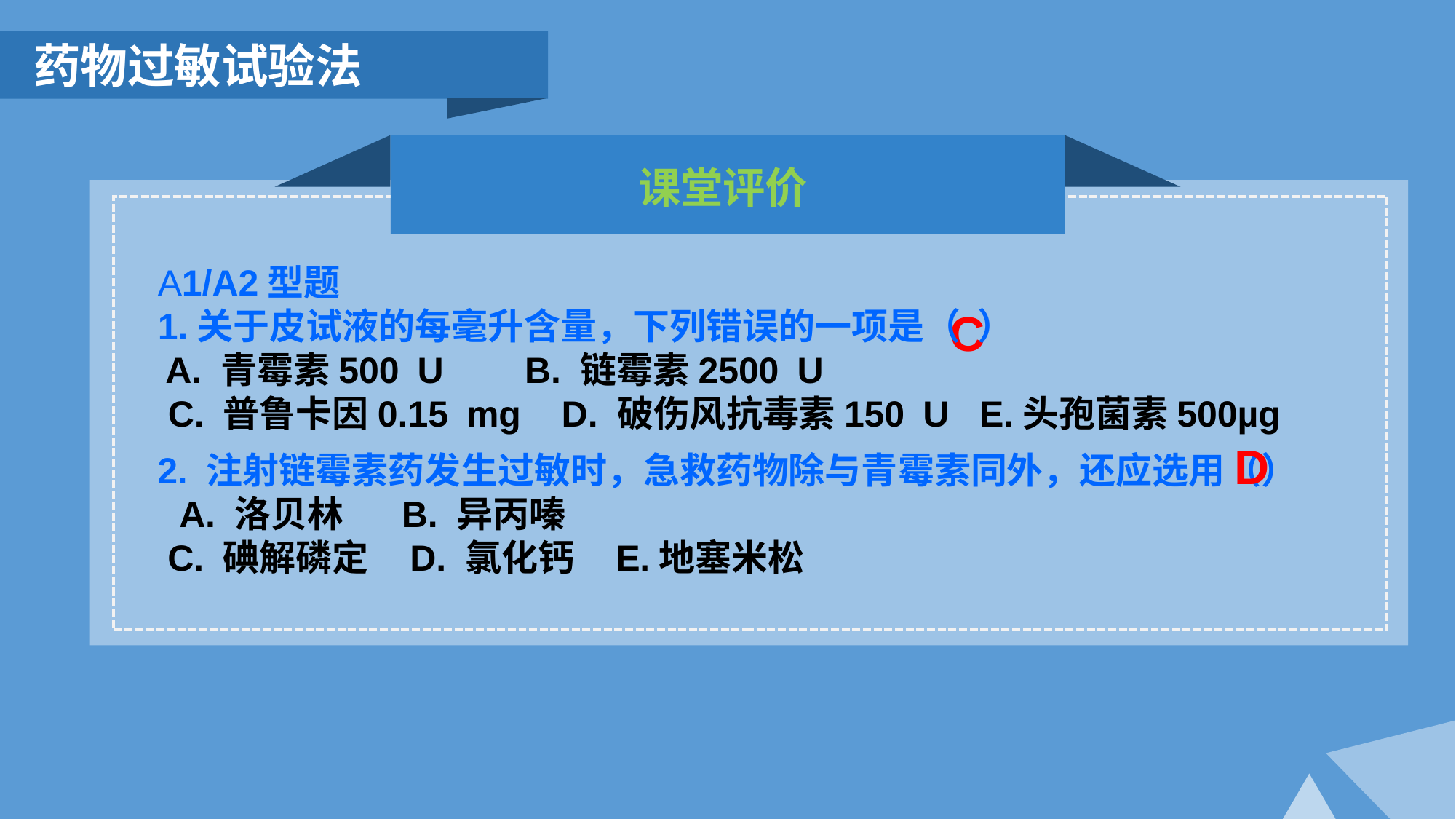

药物过敏试验法

课堂评价

A1/A2型题
1.关于皮试液的每毫升含量，下列错误的一项是（  ）
 A. 青霉素500 U        B. 链霉素2500 U
 C. 普鲁卡因0.15 mg    D. 破伤风抗毒素150 U   E.头孢菌素500µg
C
D
2. 注射链霉素药发生过敏时，急救药物除与青霉素同外，还应选用（）
 A. 洛贝林      B. 异丙嗪
 C. 碘解磷定    D. 氯化钙    E.地塞米松